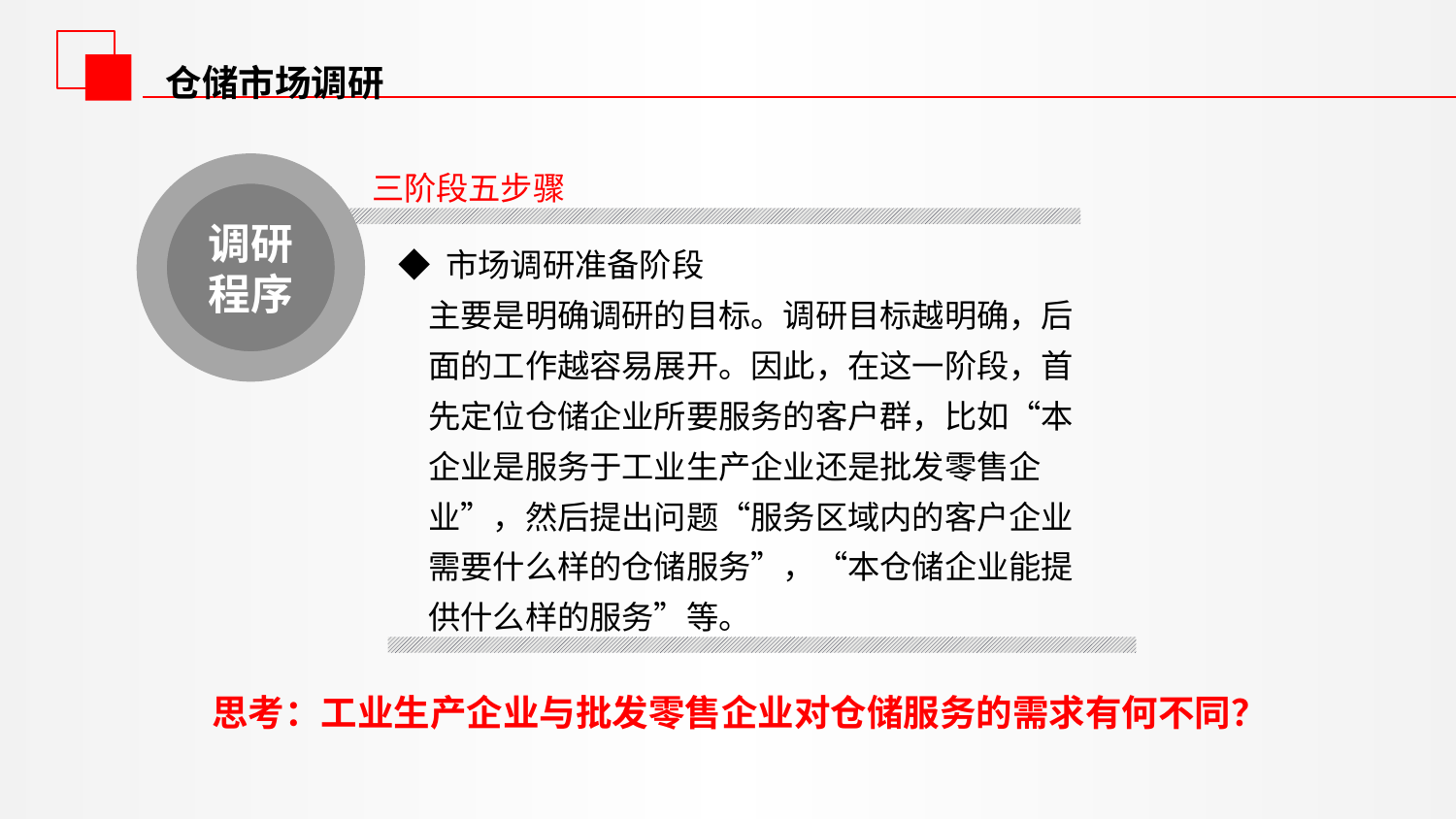

仓储市场调研
三阶段五步骤
调研程序

◆ 市场调研准备阶段
   主要是明确调研的目标。调研目标越明确，后
   面的工作越容易展开。因此，在这一阶段，首
   先定位仓储企业所要服务的客户群，比如“本
   企业是服务于工业生产企业还是批发零售企
   业”，然后提出问题“服务区域内的客户企业
   需要什么样的仓储服务”，“本仓储企业能提
   供什么样的服务”等。

思考：工业生产企业与批发零售企业对仓储服务的需求有何不同？